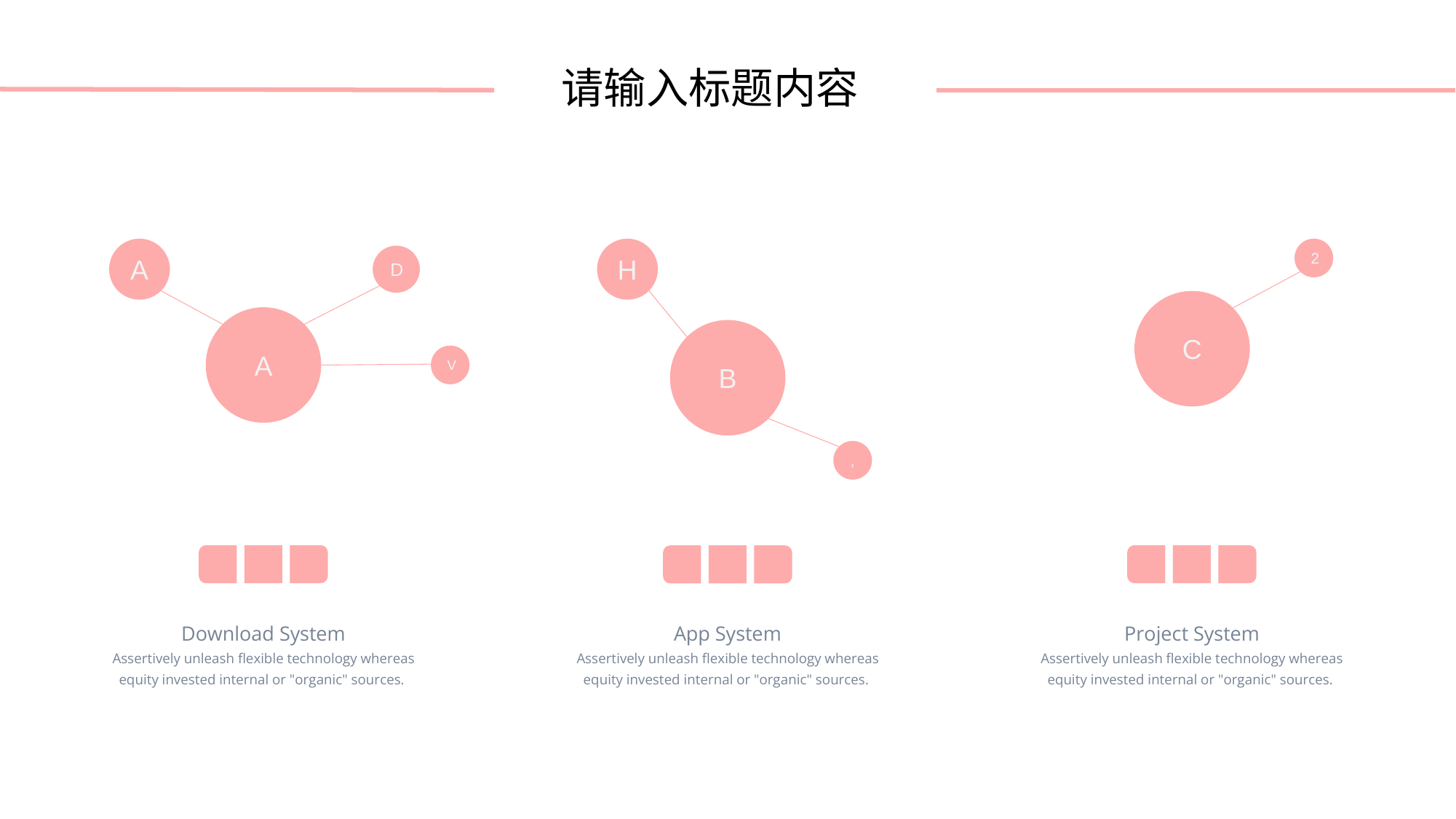

请输入标题内容
A
H
2
D
C
A
B
V
,

Download System
Assertively unleash flexible technology whereas equity invested internal or "organic" sources.
App System
Assertively unleash flexible technology whereas equity invested internal or "organic" sources.
Project System
Assertively unleash flexible technology whereas equity invested internal or "organic" sources.